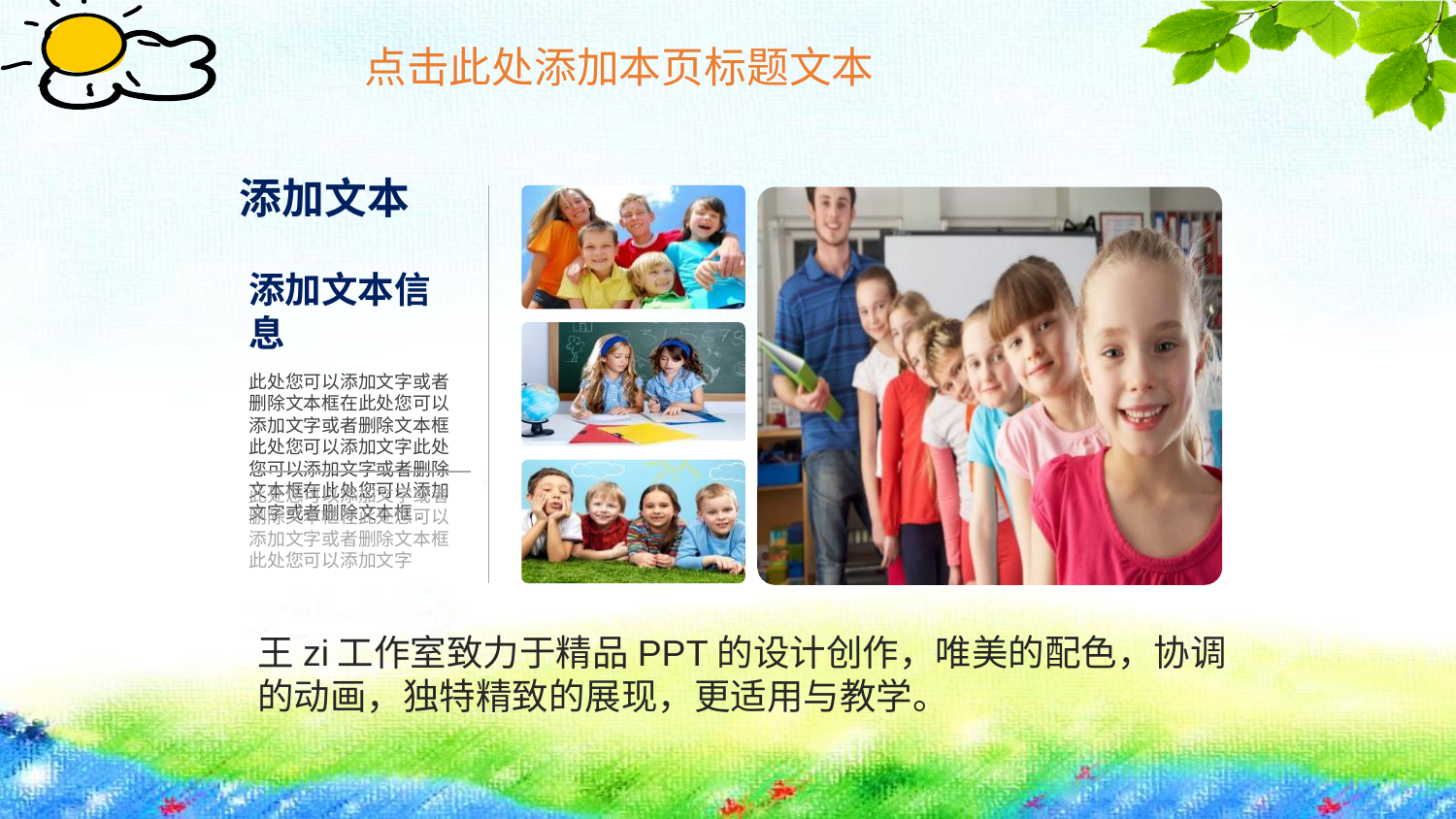

点击此处添加本页标题文本
添加文本

添加文本信息

此处您可以添加文字或者删除文本框在此处您可以添加文字或者删除文本框此处您可以添加文字此处您可以添加文字或者删除文本框在此处您可以添加文字或者删除文本框.

此处您可以添加文字或者删除文本框在此处您可以添加文字或者删除文本框此处您可以添加文字
王zi工作室致力于精品PPT的设计创作，唯美的配色，协调的动画，独特精致的展现，更适用与教学。